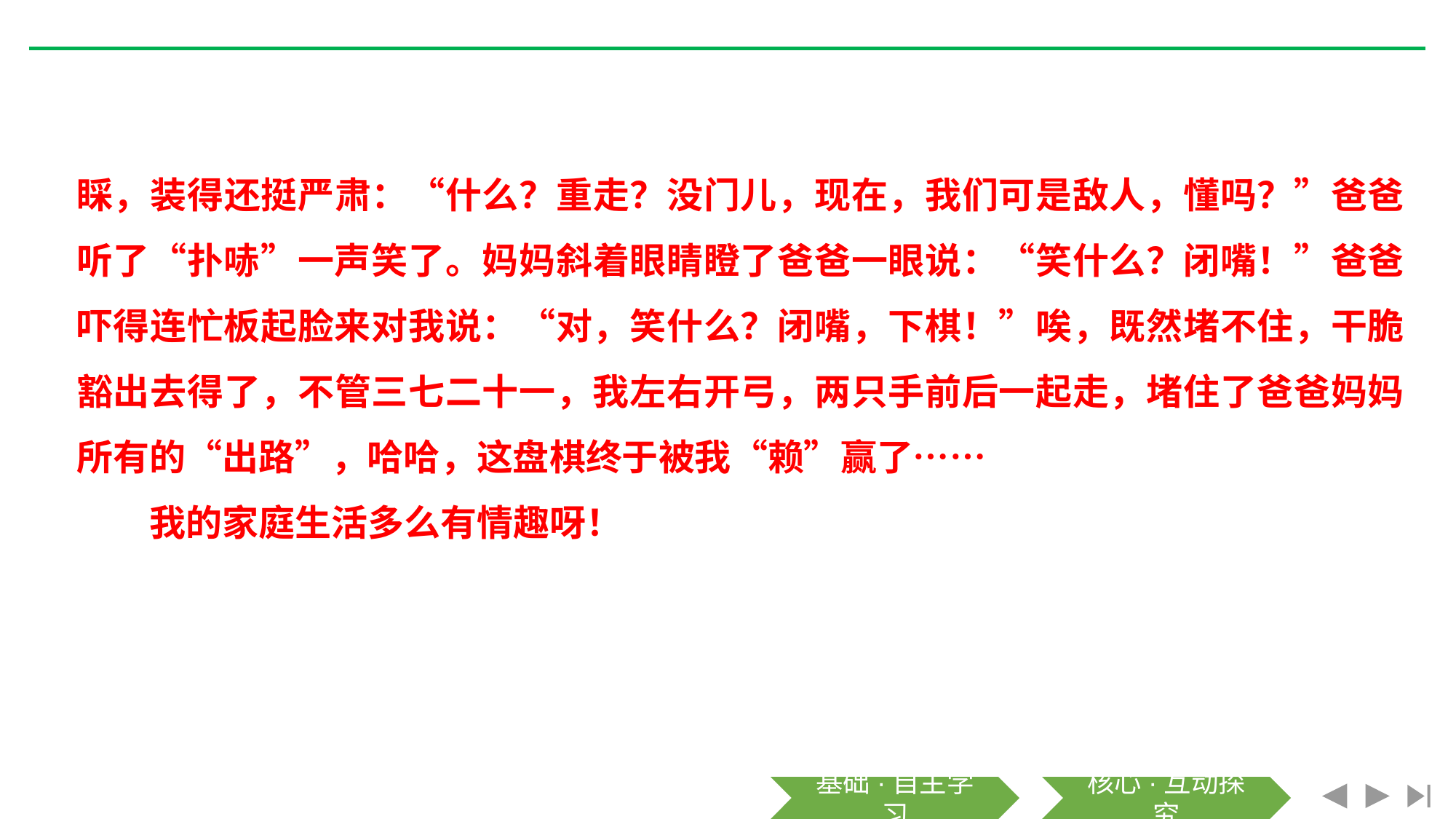

睬，装得还挺严肃：“什么？重走？没门儿，现在，我们可是敌人，懂吗？”爸爸听了“扑哧”一声笑了。妈妈斜着眼睛瞪了爸爸一眼说：“笑什么？闭嘴！”爸爸吓得连忙板起脸来对我说：“对，笑什么？闭嘴，下棋！”唉，既然堵不住，干脆豁出去得了，不管三七二十一，我左右开弓，两只手前后一起走，堵住了爸爸妈妈所有的“出路”，哈哈，这盘棋终于被我“赖”赢了……
我的家庭生活多么有情趣呀！